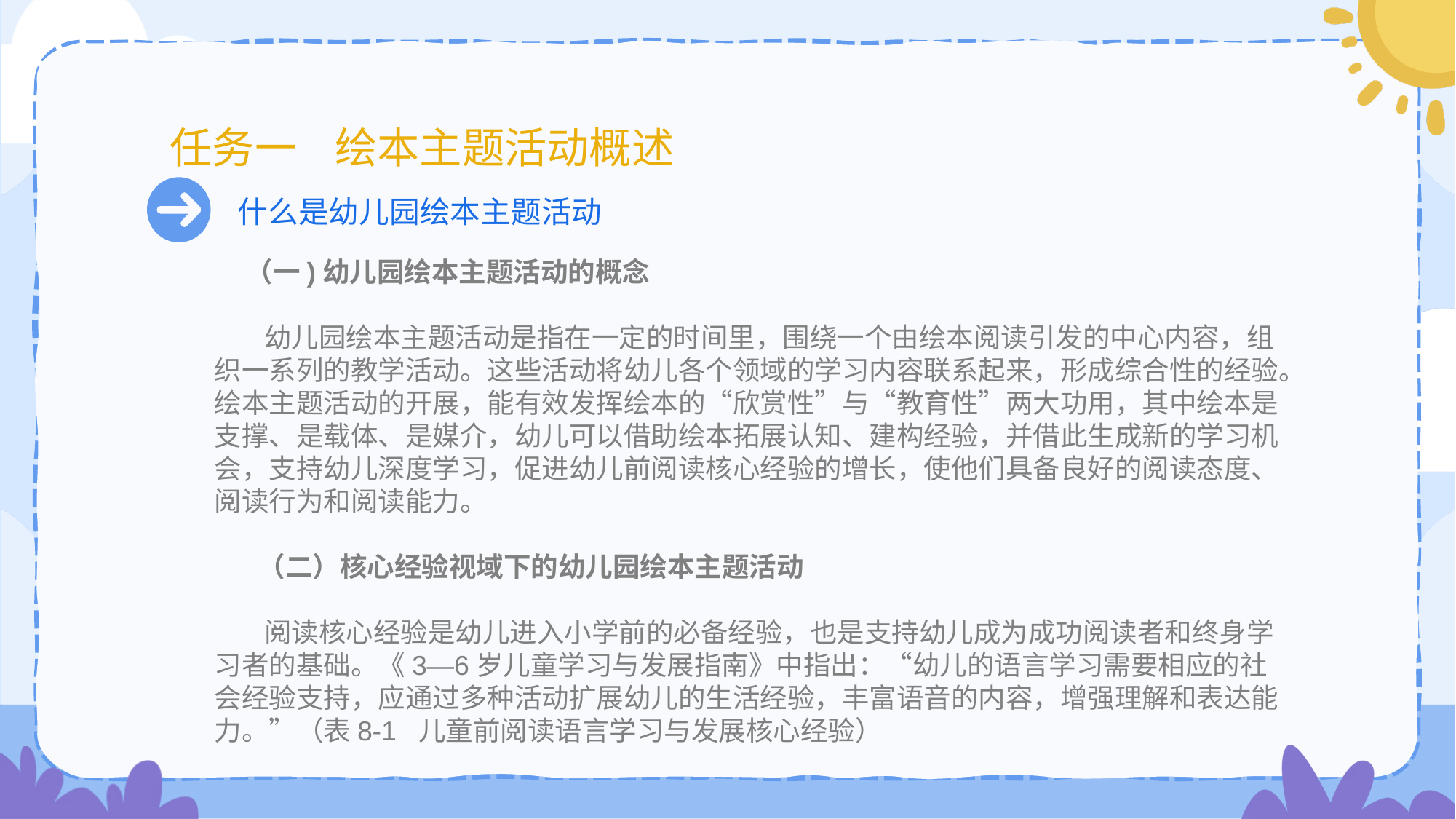

# 任务一    绘本主题活动概述

什么是幼儿园绘本主题活动

    （一)幼儿园绘本主题活动的概念

       幼儿园绘本主题活动是指在一定的时间里，围绕一个由绘本阅读引发的中心内容，组织一系列的教学活动。这些活动将幼儿各个领域的学习内容联系起来，形成综合性的经验。绘本主题活动的开展，能有效发挥绘本的“欣赏性”与“教育性”两大功用，其中绘本是支撑、是载体、是媒介，幼儿可以借助绘本拓展认知、建构经验，并借此生成新的学习机会，支持幼儿深度学习，促进幼儿前阅读核心经验的增长，使他们具备良好的阅读态度、阅读行为和阅读能力。

      （二）核心经验视域下的幼儿园绘本主题活动

       阅读核心经验是幼儿进入小学前的必备经验，也是支持幼儿成为成功阅读者和终身学习者的基础。《3—6岁儿童学习与发展指南》中指出：“幼儿的语言学习需要相应的社会经验支持，应通过多种活动扩展幼儿的生活经验，丰富语音的内容，增强理解和表达能力。”（表8-1  儿童前阅读语言学习与发展核心经验）